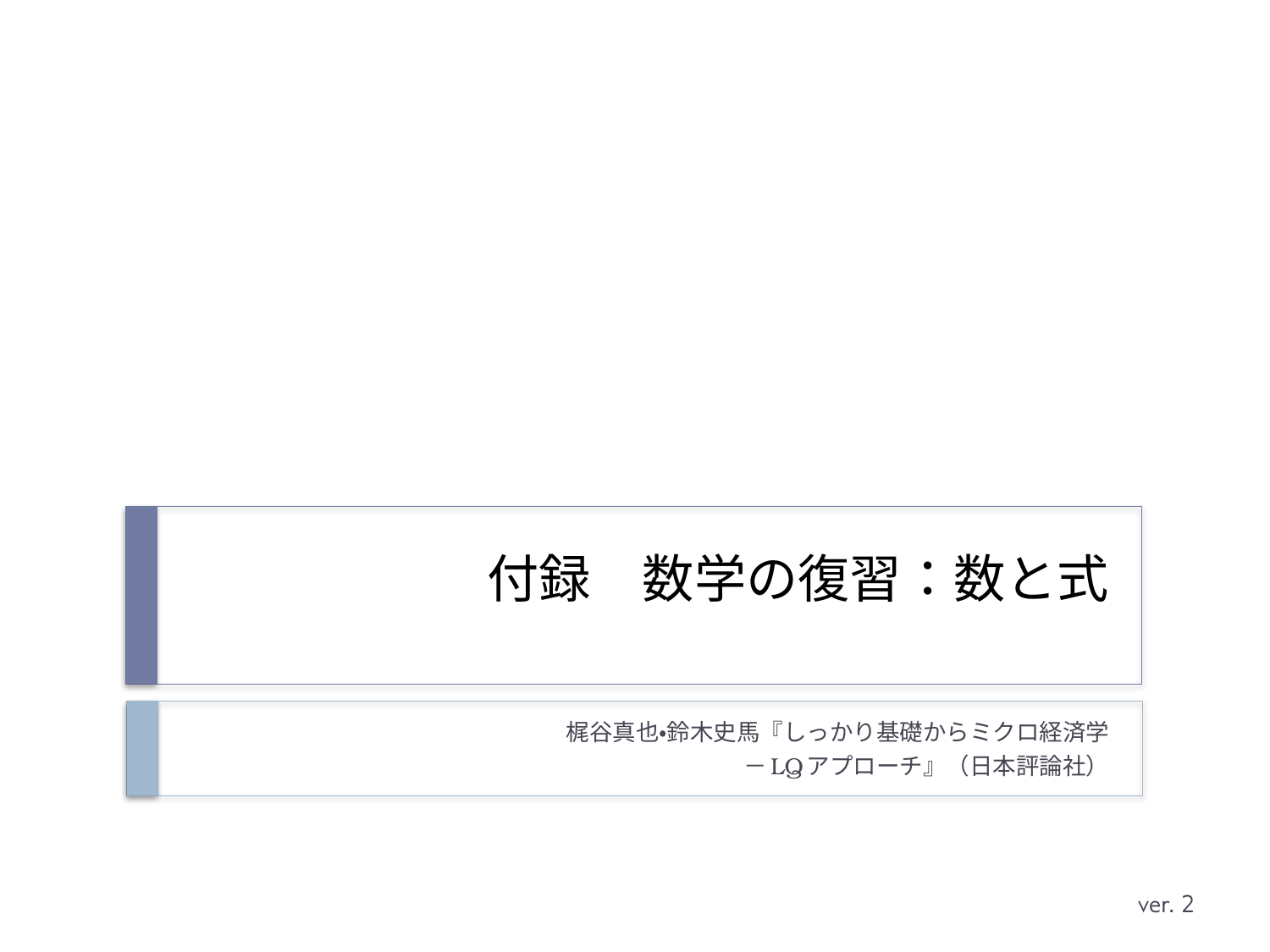

# 付録　数学の復習：数と式
梶谷真也・鈴木史馬『しっかり基礎からミクロ経済学
－LQアプローチ』（日本評論社）
ver. 2